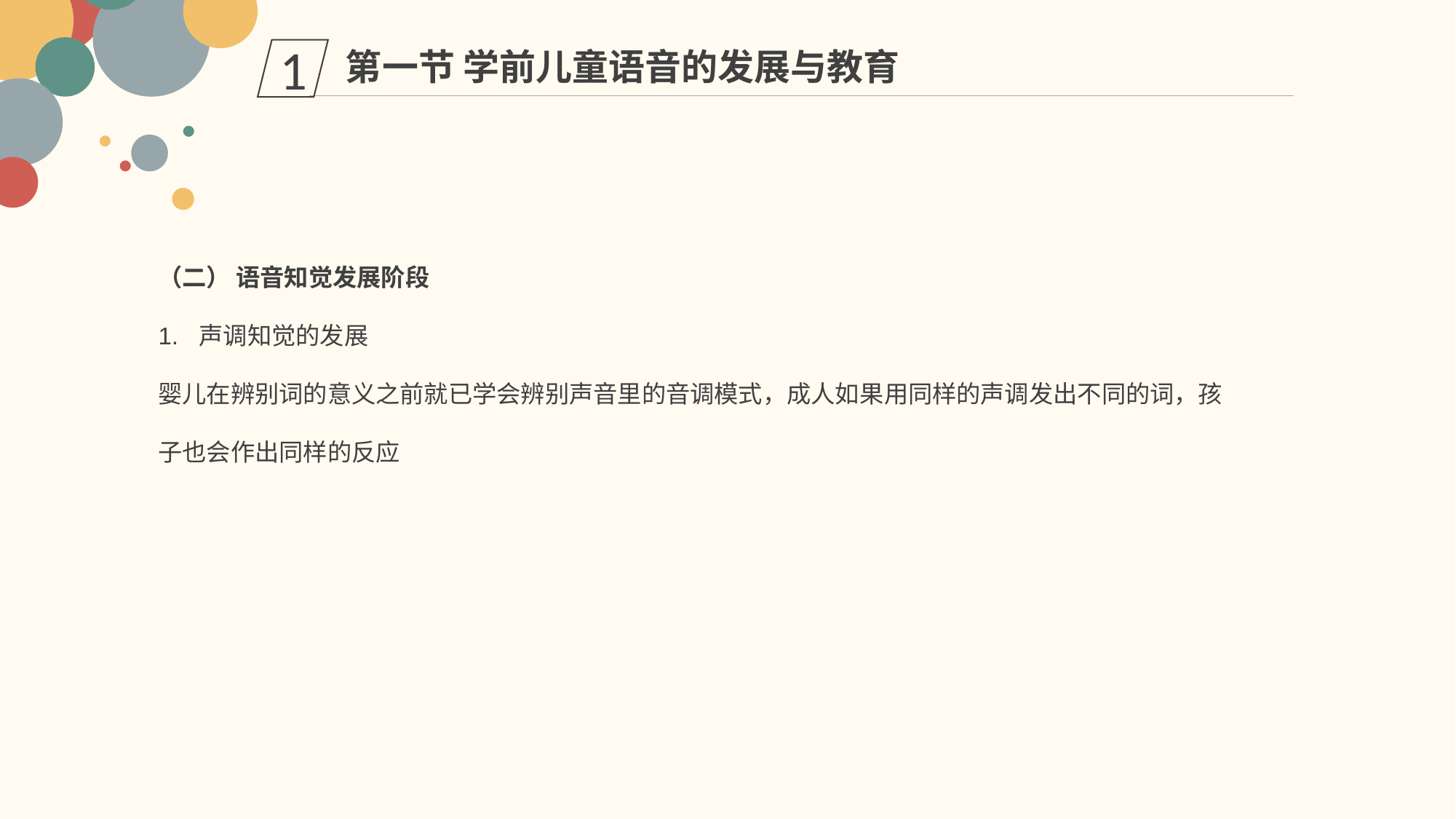

第一节 学前儿童语音的发展与教育
1
（二） 语音知觉发展阶段
声调知觉的发展
婴儿在辨别词的意义之前就已学会辨别声音里的音调模式，成人如果用同样的声调发出不同的词，孩子也会作出同样的反应